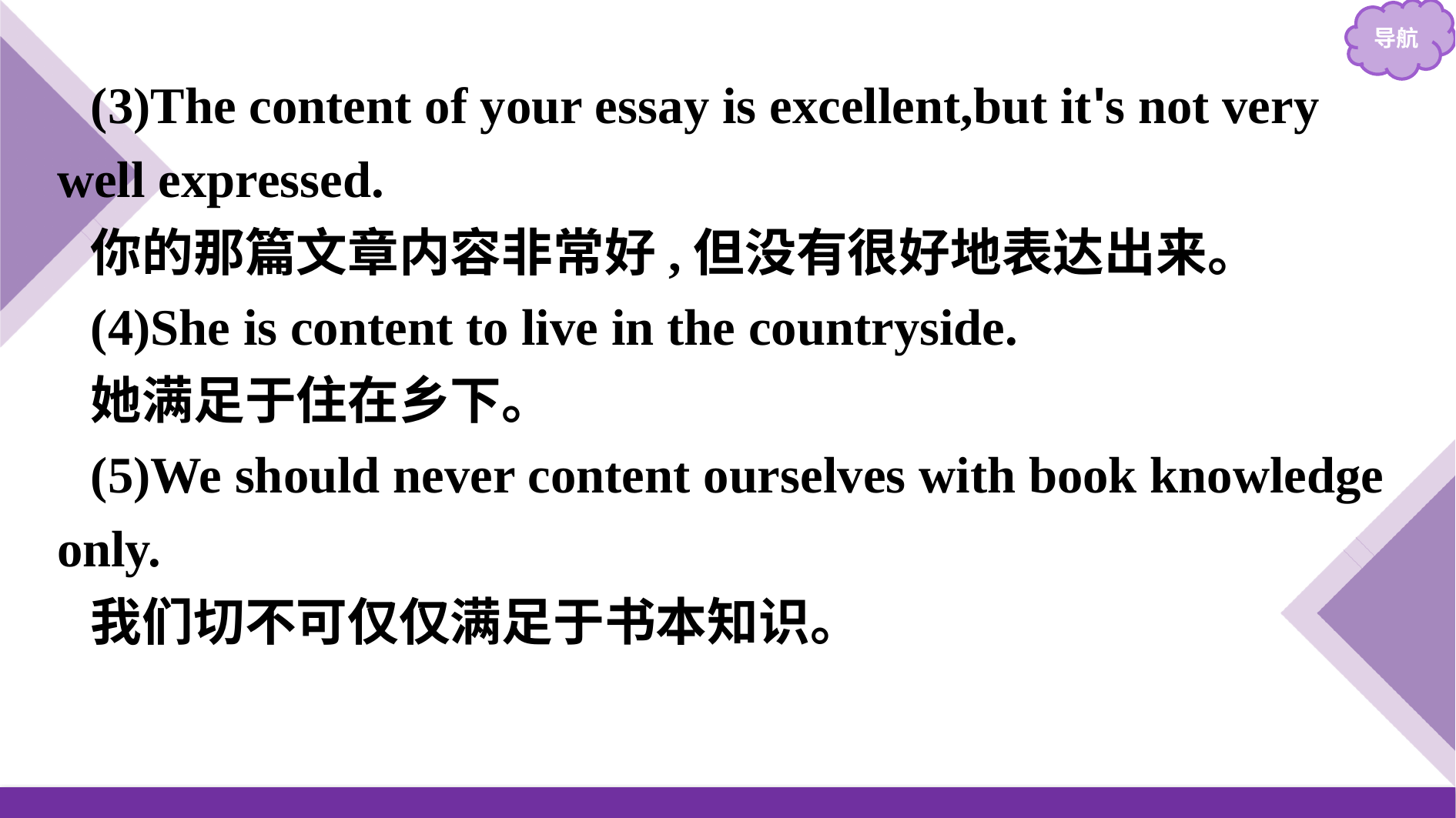

(3)The content of your essay is excellent,but it's not very well expressed.
你的那篇文章内容非常好,但没有很好地表达出来。
(4)She is content to live in the countryside.
她满足于住在乡下。
(5)We should never content ourselves with book knowledge only.
我们切不可仅仅满足于书本知识。